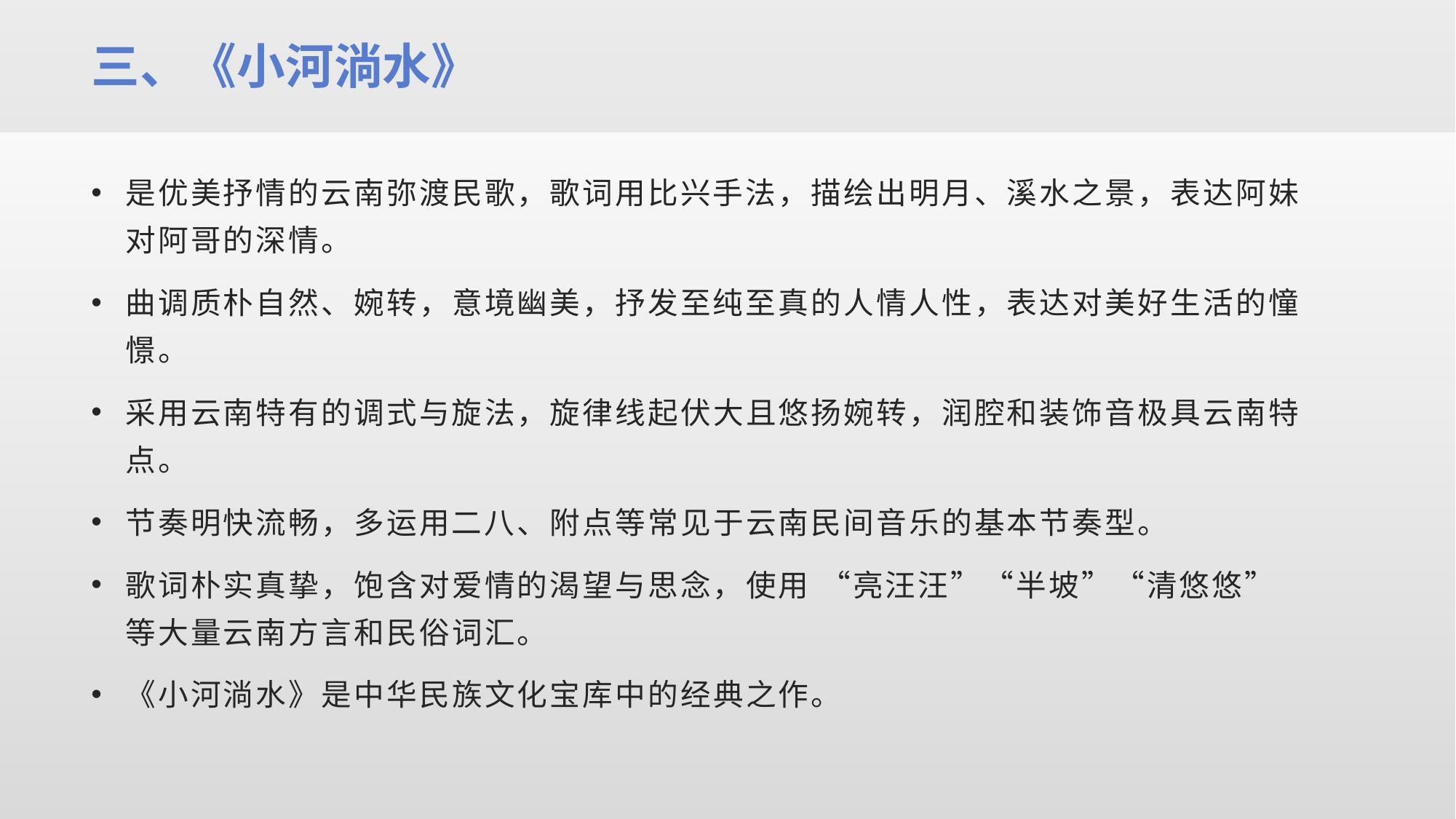

三、《小河淌水》
是优美抒情的云南弥渡民歌，歌词用比兴手法，描绘出明月、溪水之景，表达阿妹对阿哥的深情。
曲调质朴自然、婉转，意境幽美，抒发至纯至真的人情人性，表达对美好生活的憧憬。
采用云南特有的调式与旋法，旋律线起伏大且悠扬婉转，润腔和装饰音极具云南特点。​
节奏明快流畅，多运用二八、附点等常见于云南民间音乐的基本节奏型。​
歌词朴实真挚，饱含对爱情的渴望与思念，使用 “亮汪汪”“半坡”“清悠悠” 等大量云南方言和民俗词汇。​
《小河淌水》是中华民族文化宝库中的经典之作。